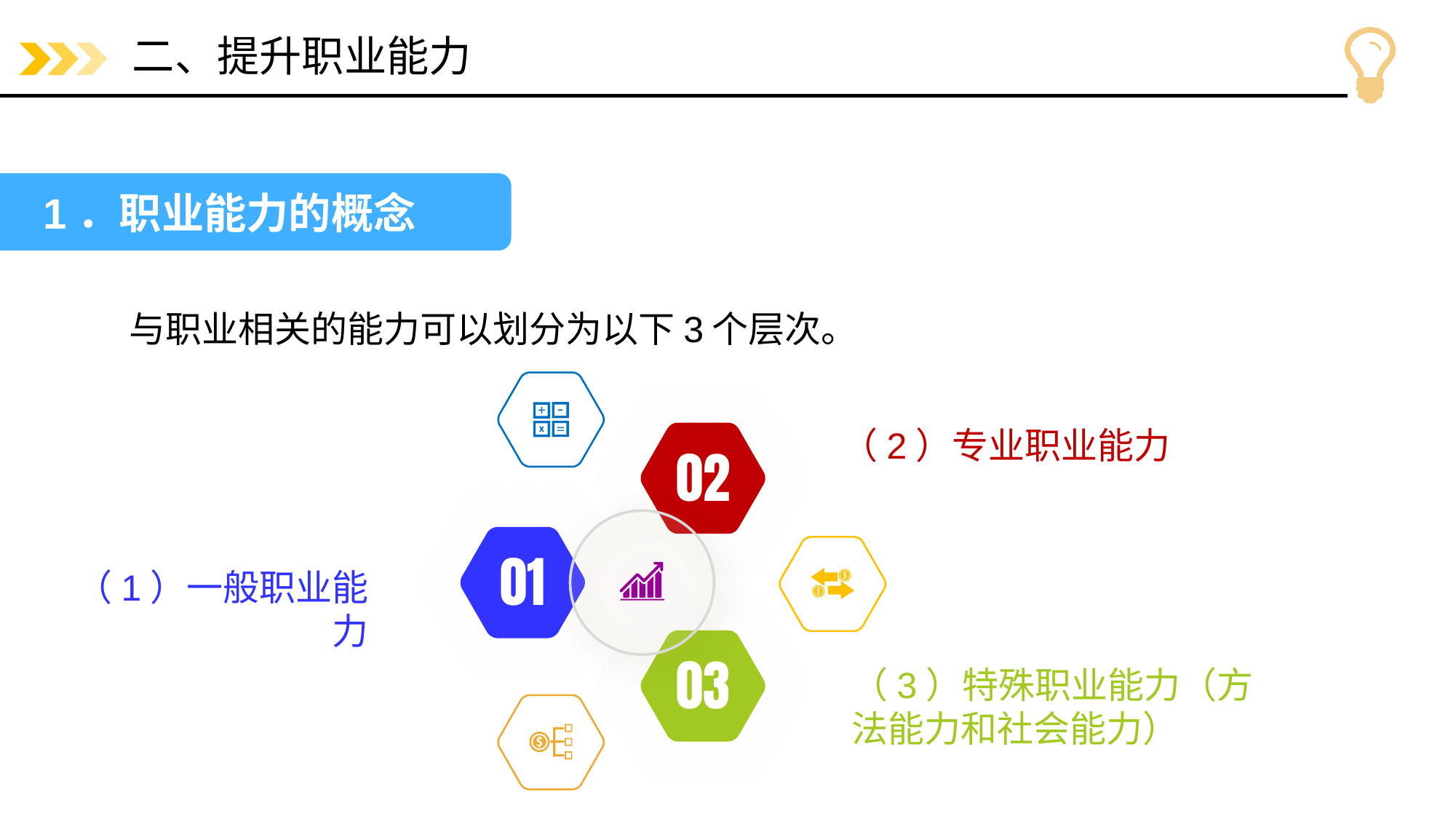

15
# 二、提升职业能力
1．职业能力的概念
与职业相关的能力可以划分为以下3个层次。

（2）专业职业能力

02

01
（1）一般职业能力

03
（3）特殊职业能力（方法能力和社会能力）